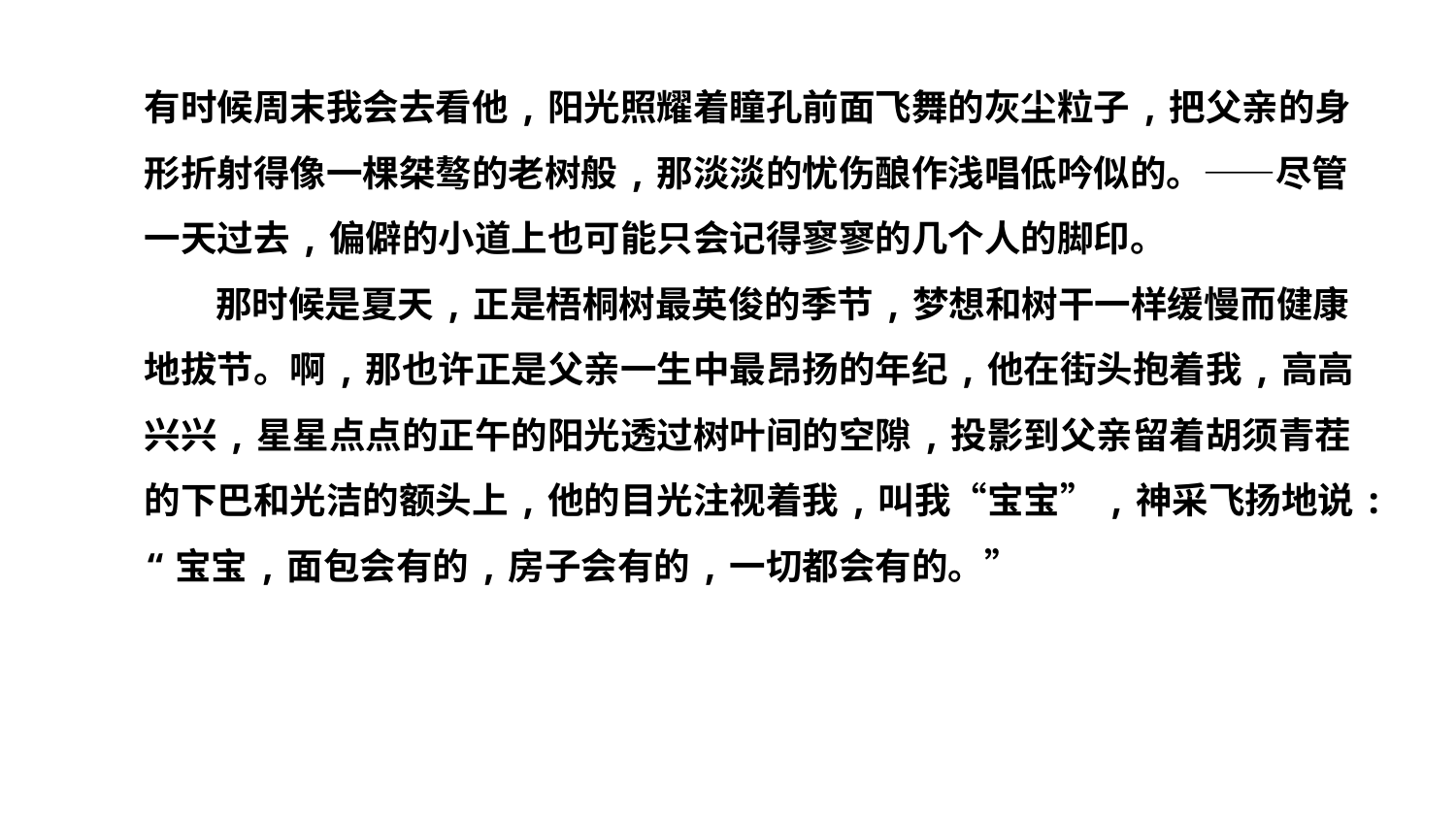

有时候周末我会去看他,阳光照耀着瞳孔前面飞舞的灰尘粒子,把父亲的身形折射得像一棵桀骜的老树般,那淡淡的忧伤酿作浅唱低吟似的。——尽管一天过去,偏僻的小道上也可能只会记得寥寥的几个人的脚印。
那时候是夏天,正是梧桐树最英俊的季节,梦想和树干一样缓慢而健康地拔节。啊,那也许正是父亲一生中最昂扬的年纪,他在街头抱着我,高高兴兴,星星点点的正午的阳光透过树叶间的空隙,投影到父亲留着胡须青茬的下巴和光洁的额头上,他的目光注视着我,叫我“宝宝”,神采飞扬地说:“宝宝,面包会有的,房子会有的,一切都会有的。”